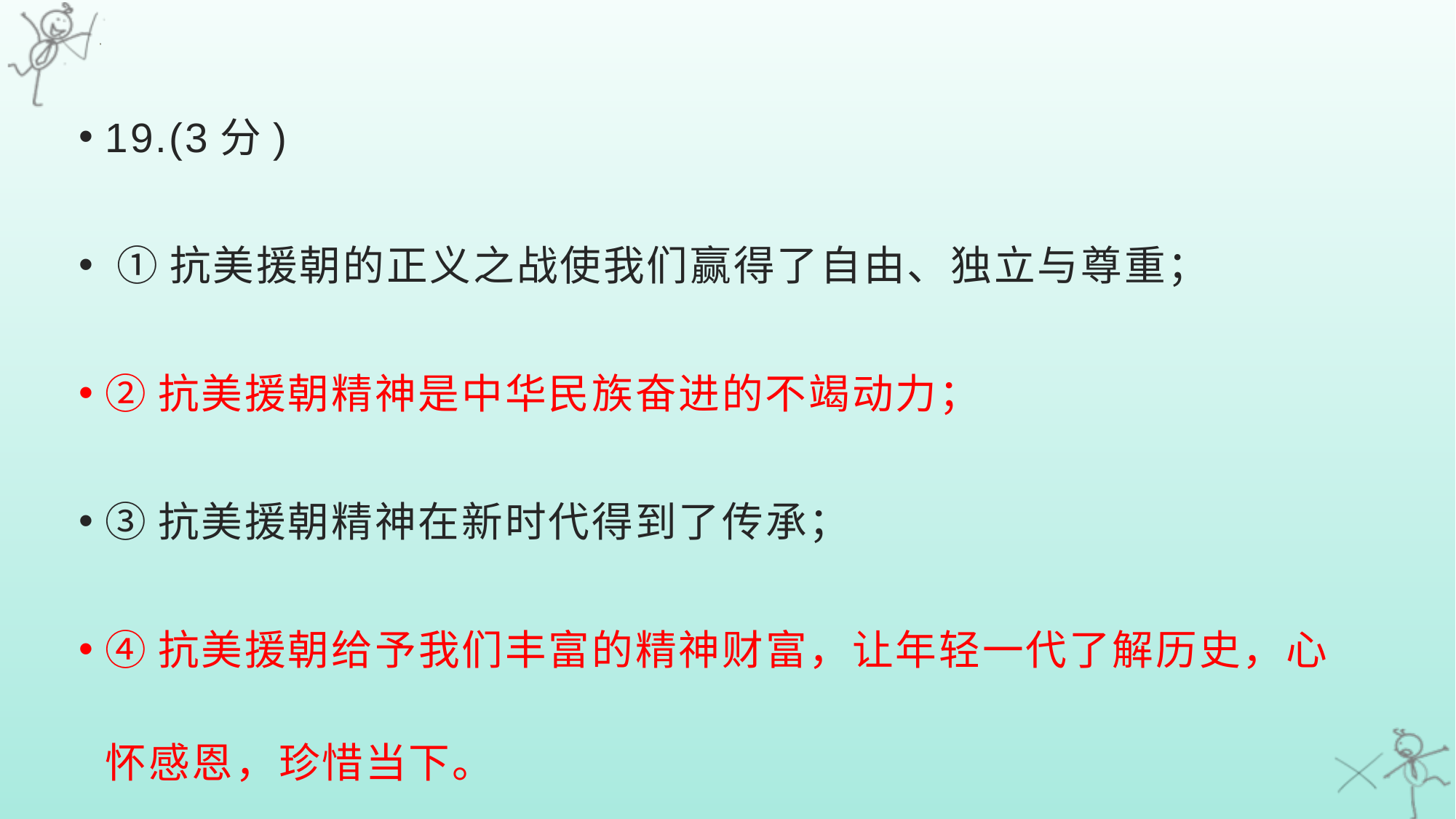

19.(3分)
 ①抗美援朝的正义之战使我们赢得了自由、独立与尊重；
②抗美援朝精神是中华民族奋进的不竭动力；
③抗美援朝精神在新时代得到了传承；
④抗美援朝给予我们丰富的精神财富，让年轻一代了解历史，心怀感恩，珍惜当下。